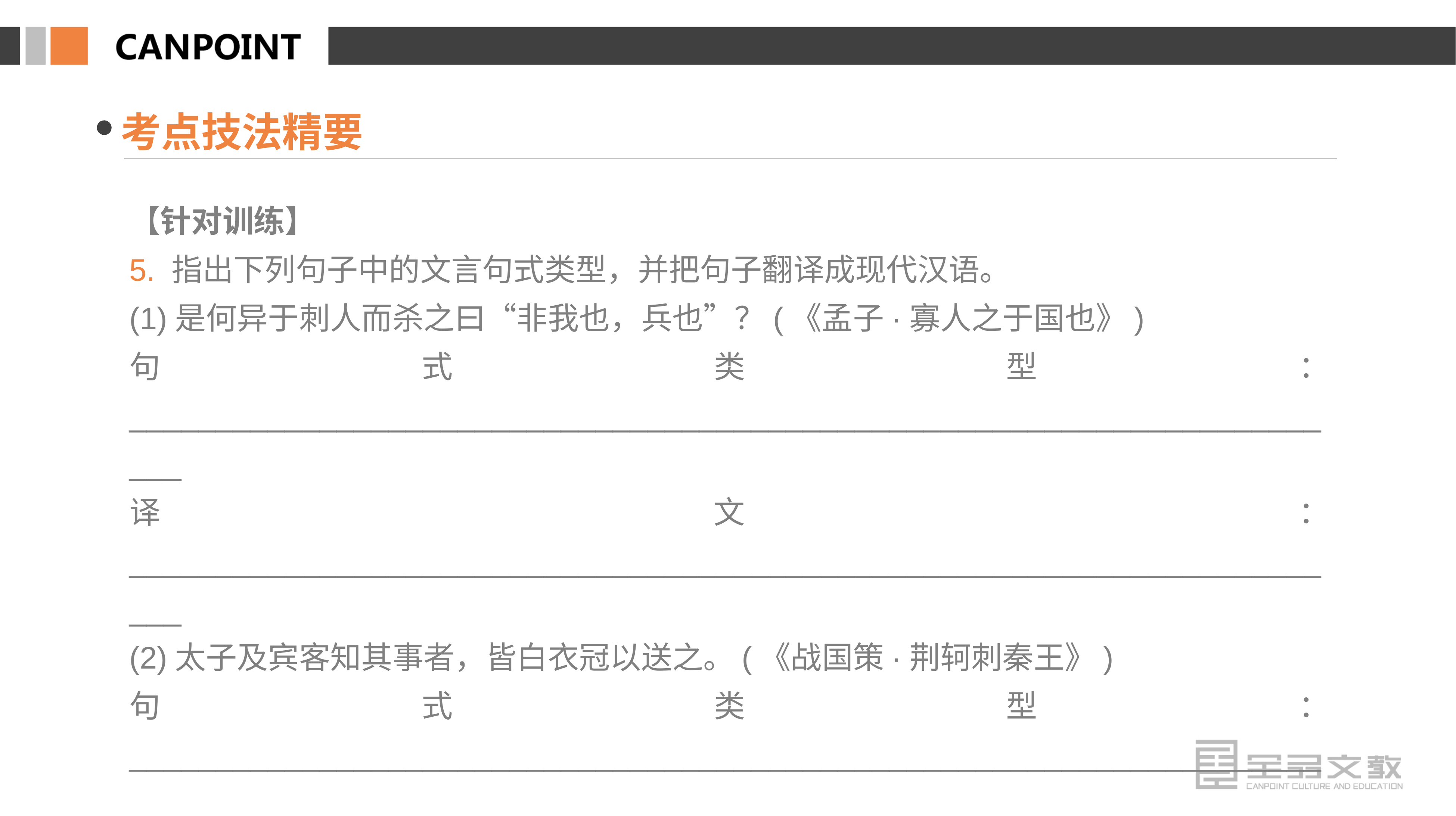

考点技法精要

【针对训练】
5. 指出下列句子中的文言句式类型，并把句子翻译成现代汉语。
(1)是何异于刺人而杀之曰“非我也，兵也”？(《孟子·寡人之于国也》)
句式类型：________________________________________________________________________
译文：________________________________________________________________________
(2)太子及宾客知其事者，皆白衣冠以送之。(《战国策·荆轲刺秦王》)
句式类型：________________________________________________________________________
译文：________________________________________________________________________
(3)夫赵强而燕弱，而君幸于赵王，故燕王欲结于君。(司马迁《廉颇蔺相如列传》)
句式类型：________________________________________________________________________
译文：________________________________________________________________________